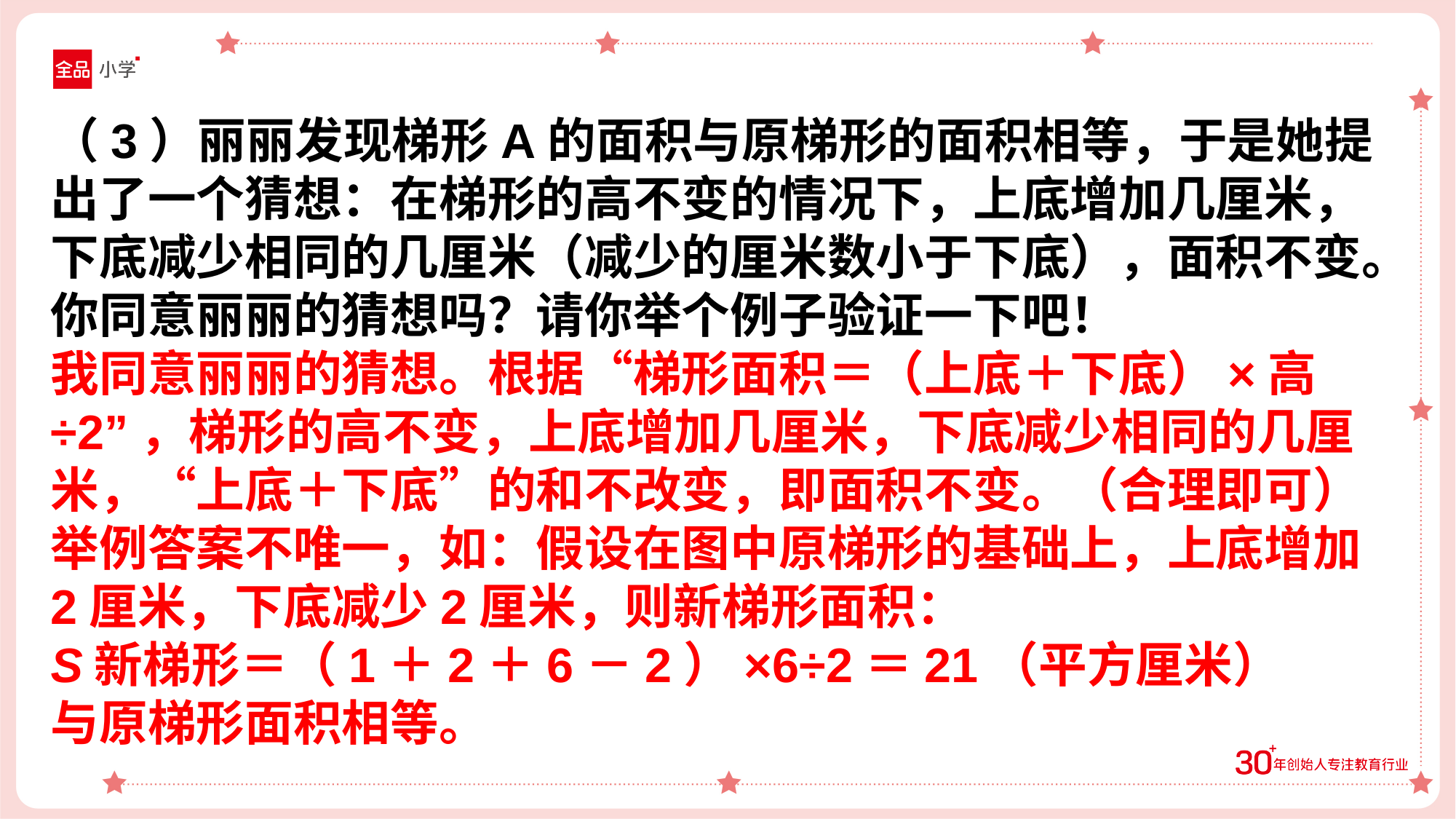

（3）丽丽发现梯形A的面积与原梯形的面积相等，于是她提出了一个猜想：在梯形的高不变的情况下，上底增加几厘米，下底减少相同的几厘米（减少的厘米数小于下底），面积不变。你同意丽丽的猜想吗？请你举个例子验证一下吧！
我同意丽丽的猜想。根据“梯形面积＝（上底＋下底）×高÷2”，梯形的高不变，上底增加几厘米，下底减少相同的几厘米，“上底＋下底”的和不改变，即面积不变。（合理即可）
举例答案不唯一，如：假设在图中原梯形的基础上，上底增加2厘米，下底减少2厘米，则新梯形面积：
S新梯形＝（1＋2＋6－2）×6÷2＝21（平方厘米）
与原梯形面积相等。